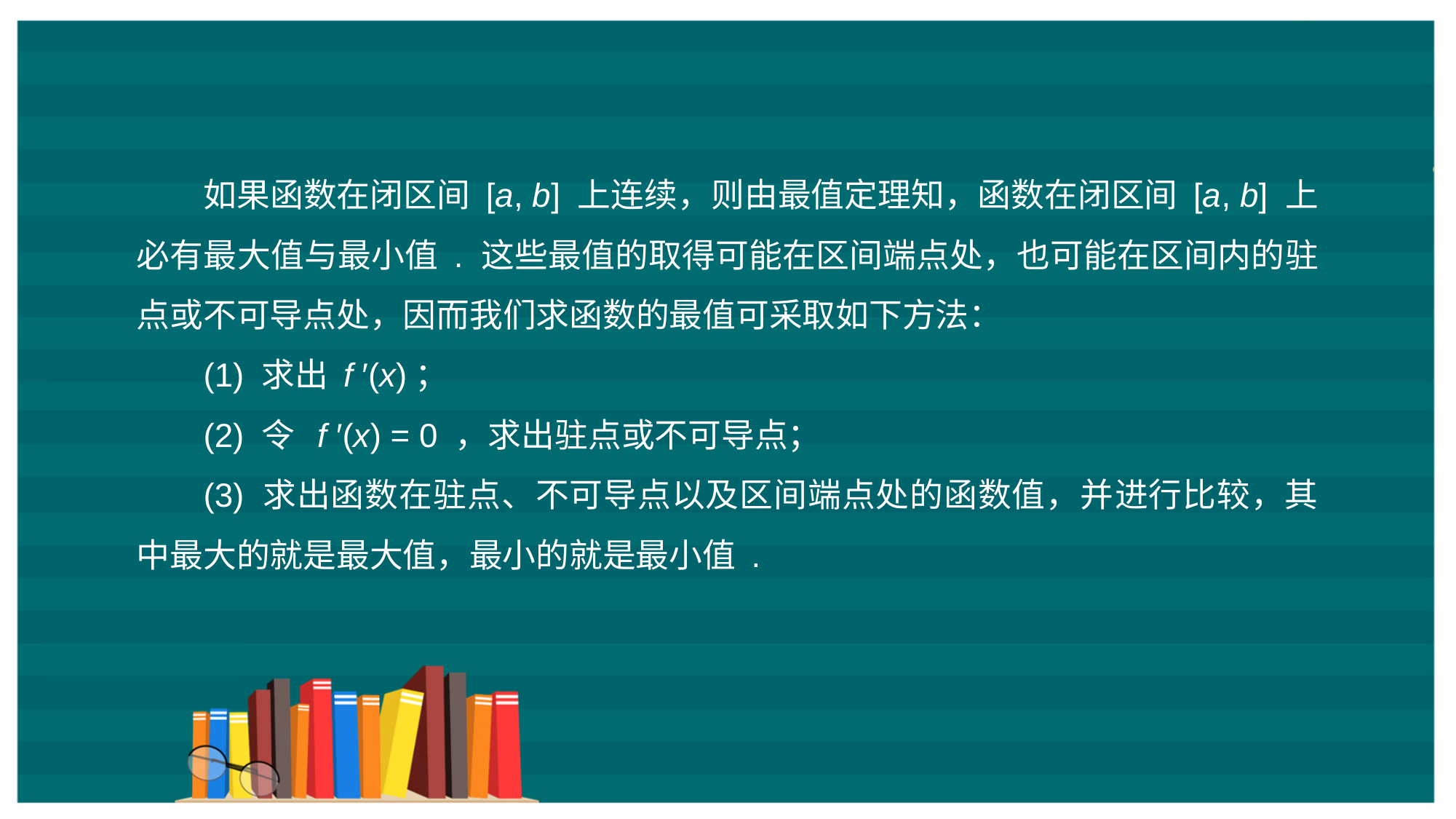

如果函数在闭区间 [a, b] 上连续，则由最值定理知，函数在闭区间 [a, b] 上必有最大值与最小值 . 这些最值的取得可能在区间端点处，也可能在区间内的驻点或不可导点处，因而我们求函数的最值可采取如下方法：
(1) 求出 f ′(x)；
(2) 令  f ′(x) = 0 ，求出驻点或不可导点；
(3) 求出函数在驻点、不可导点以及区间端点处的函数值，并进行比较，其中最大的就是最大值，最小的就是最小值 .